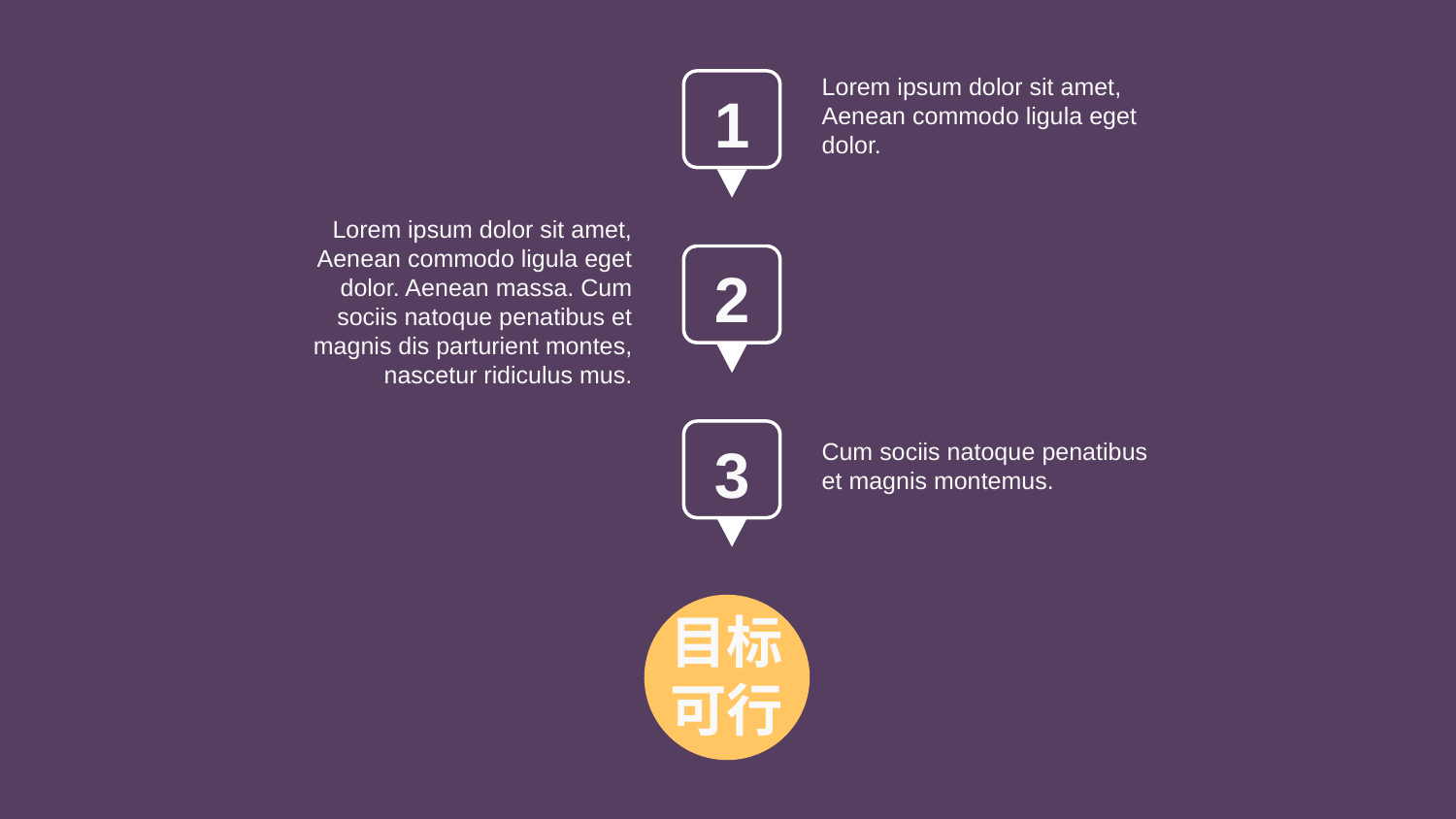

Lorem ipsum dolor sit amet, Aenean commodo ligula eget dolor.

1

Lorem ipsum dolor sit amet, Aenean commodo ligula eget dolor. Aenean massa. Cum sociis natoque penatibus et magnis dis parturient montes, nascetur ridiculus mus.

2

3

Cum sociis natoque penatibus et magnis montemus.

目标可行